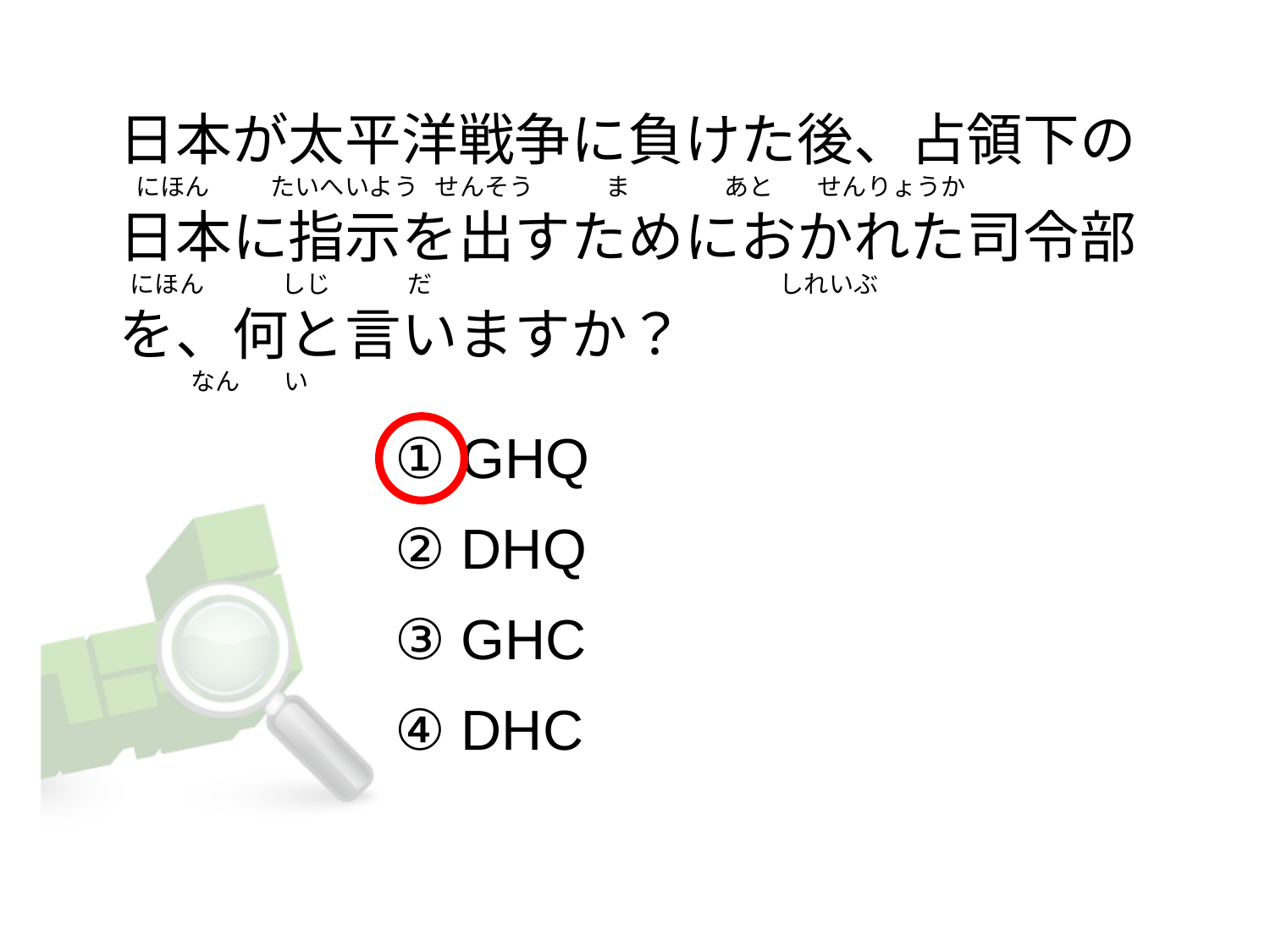

# 日本が太平洋戦争に負けた後、占領下の    にほん           たいへいよう   せんそう             ま                 あと        せんりょうか 日本に指示を出すためにおかれた司令部   にほん              しじ              だ                                                               しれいぶ を、何と言いますか？              なん        い
① GHQ
② DHQ
③ GHC
④ DHC